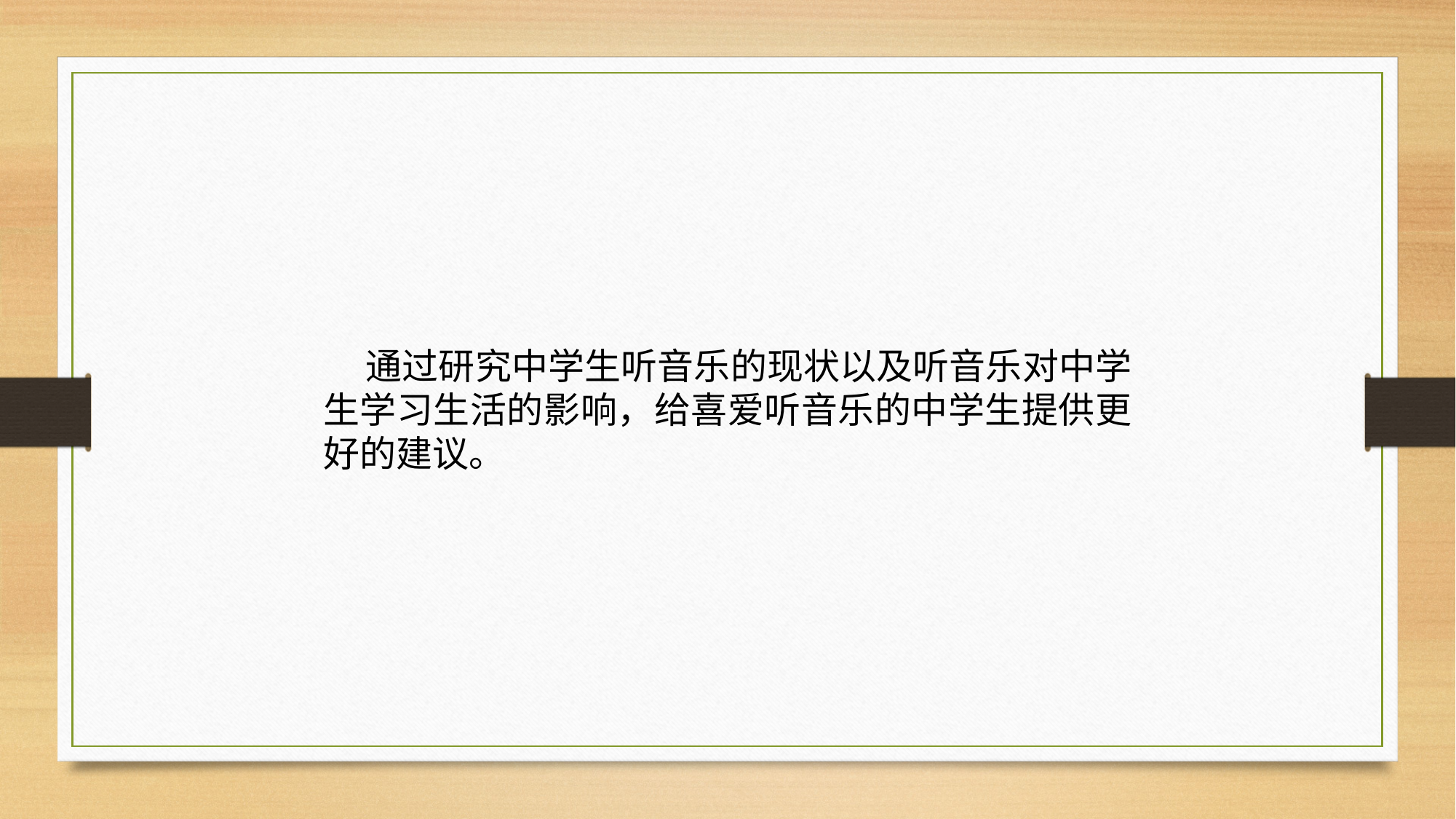

通过研究中学生听音乐的现状以及听音乐对中学生学习生活的影响，给喜爱听音乐的中学生提供更好的建议。